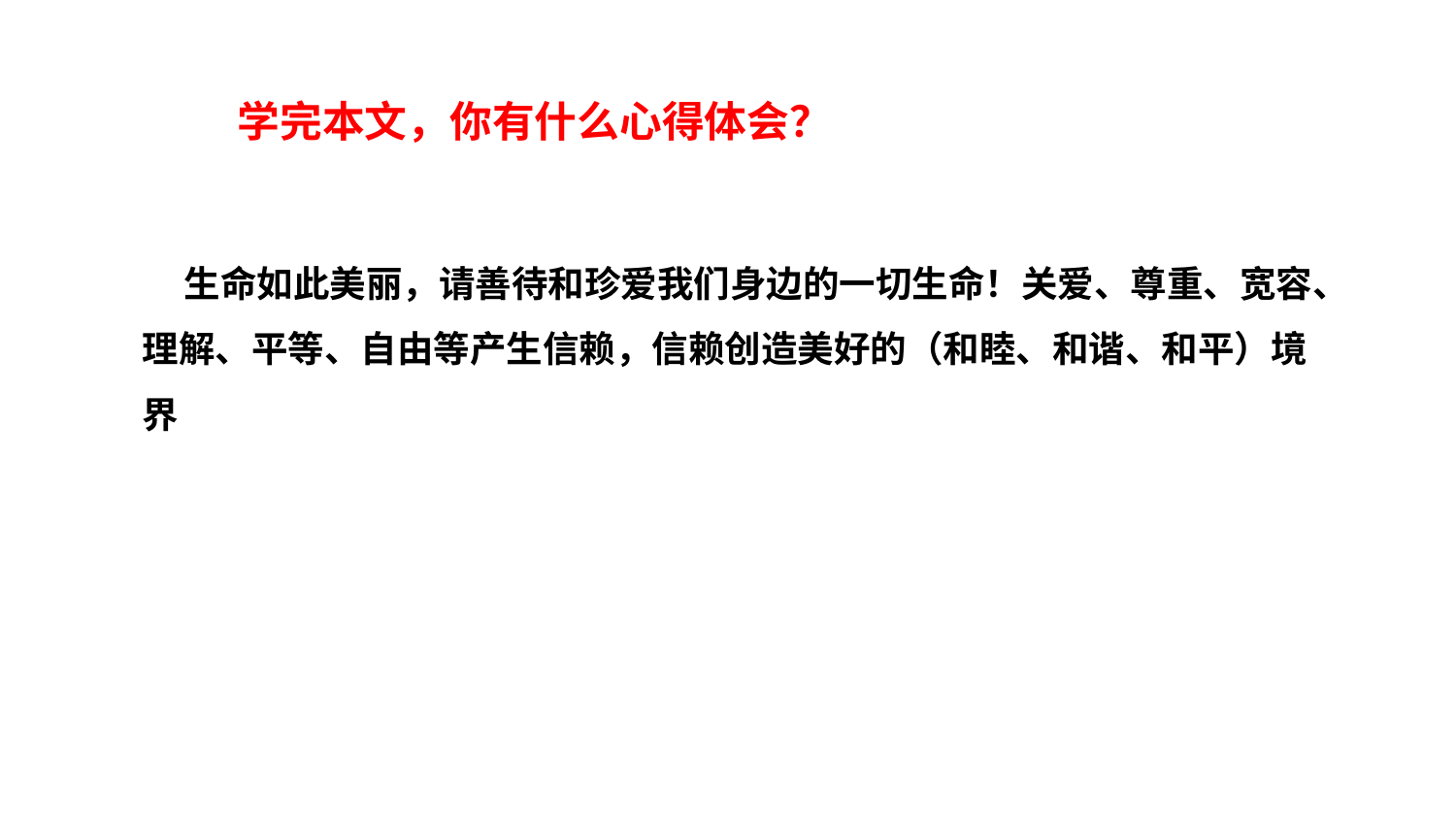

学完本文，你有什么心得体会？

    生命如此美丽，请善待和珍爱我们身边的一切生命！关爱、尊重、宽容、理解、平等、自由等产生信赖，信赖创造美好的（和睦、和谐、和平）境界